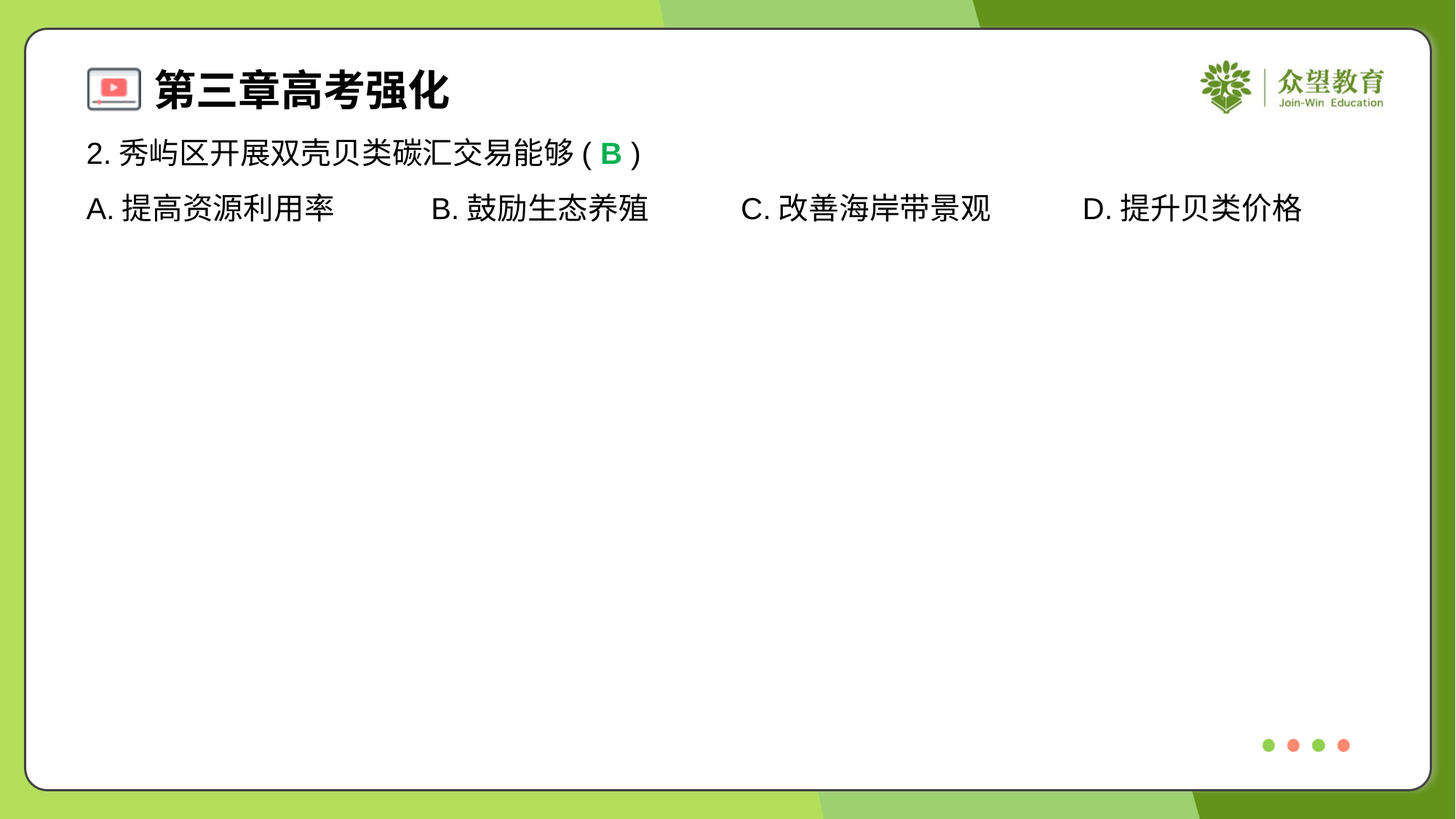

2.秀屿区开展双壳贝类碳汇交易能够(     )
B
A.提高资源利用率	B.鼓励生态养殖	C.改善海岸带景观	D.提升贝类价格